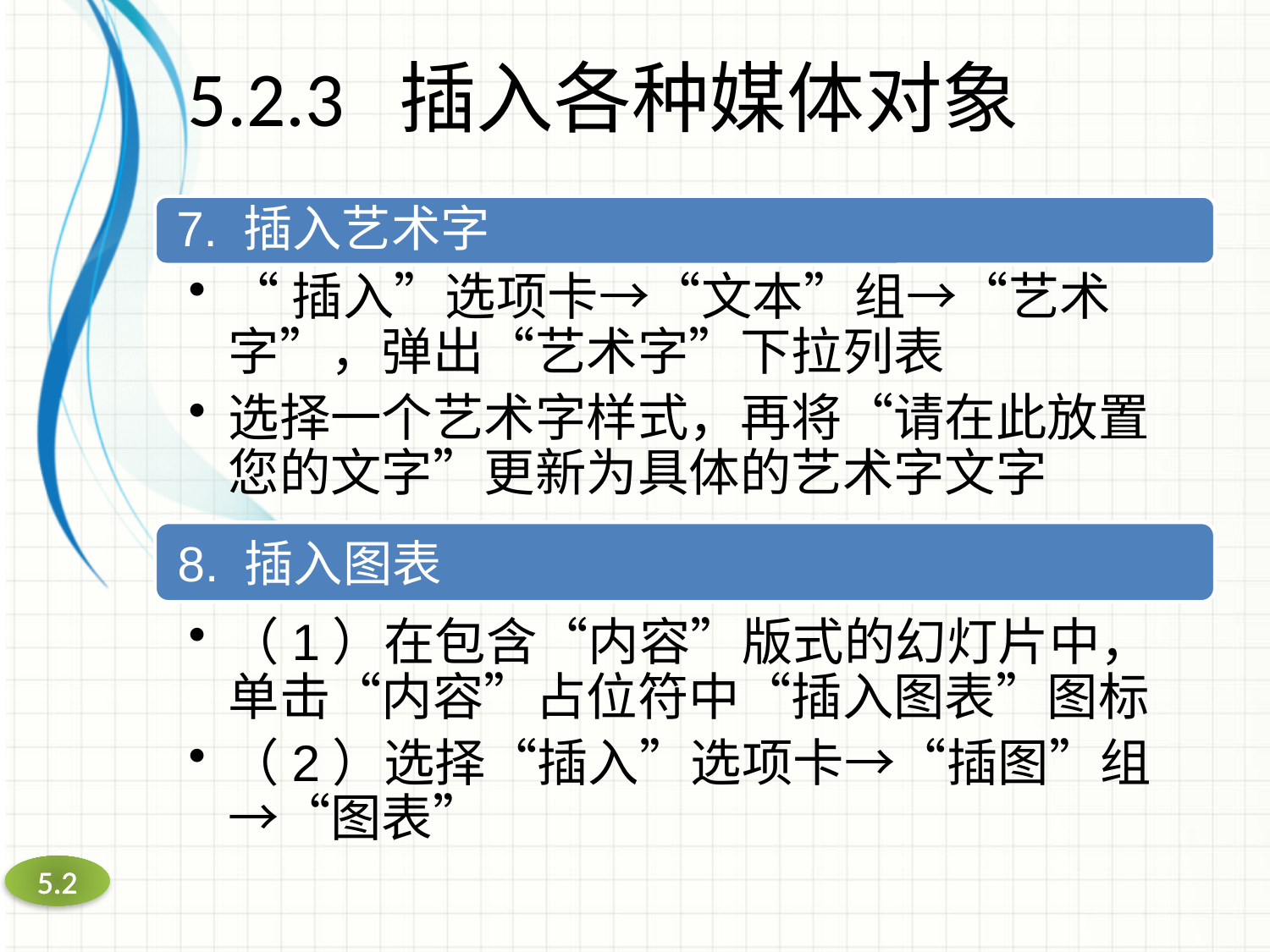

# 5.2.3  插入各种媒体对象
7. 插入艺术字
“插入”选项卡→“文本”组→“艺术字”，弹出“艺术字”下拉列表
选择一个艺术字样式，再将“请在此放置您的文字”更新为具体的艺术字文字
8. 插入图表
（1）在包含“内容”版式的幻灯片中，单击“内容”占位符中“插入图表”图标
（2）选择“插入”选项卡→“插图”组→“图表”